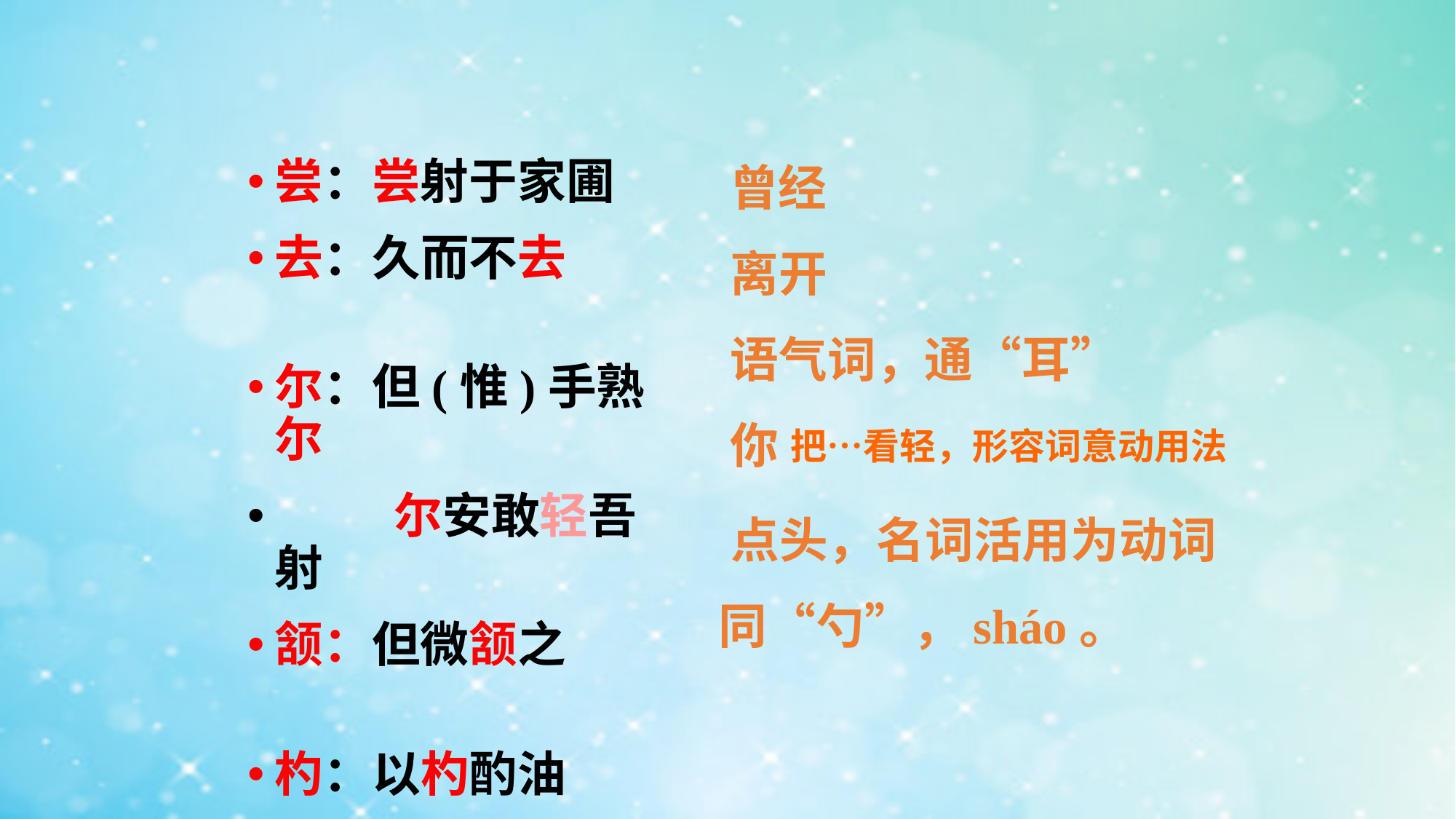

曾经
尝：尝射于家圃
去：久而不去
尔：但(惟)手熟尔
        尔安敢轻吾射
颔：但微颔之
杓：以杓酌油
离开
语气词，通“耳”
你
把…看轻，形容词意动用法
点头，名词活用为动词
同“勺”，sháo。